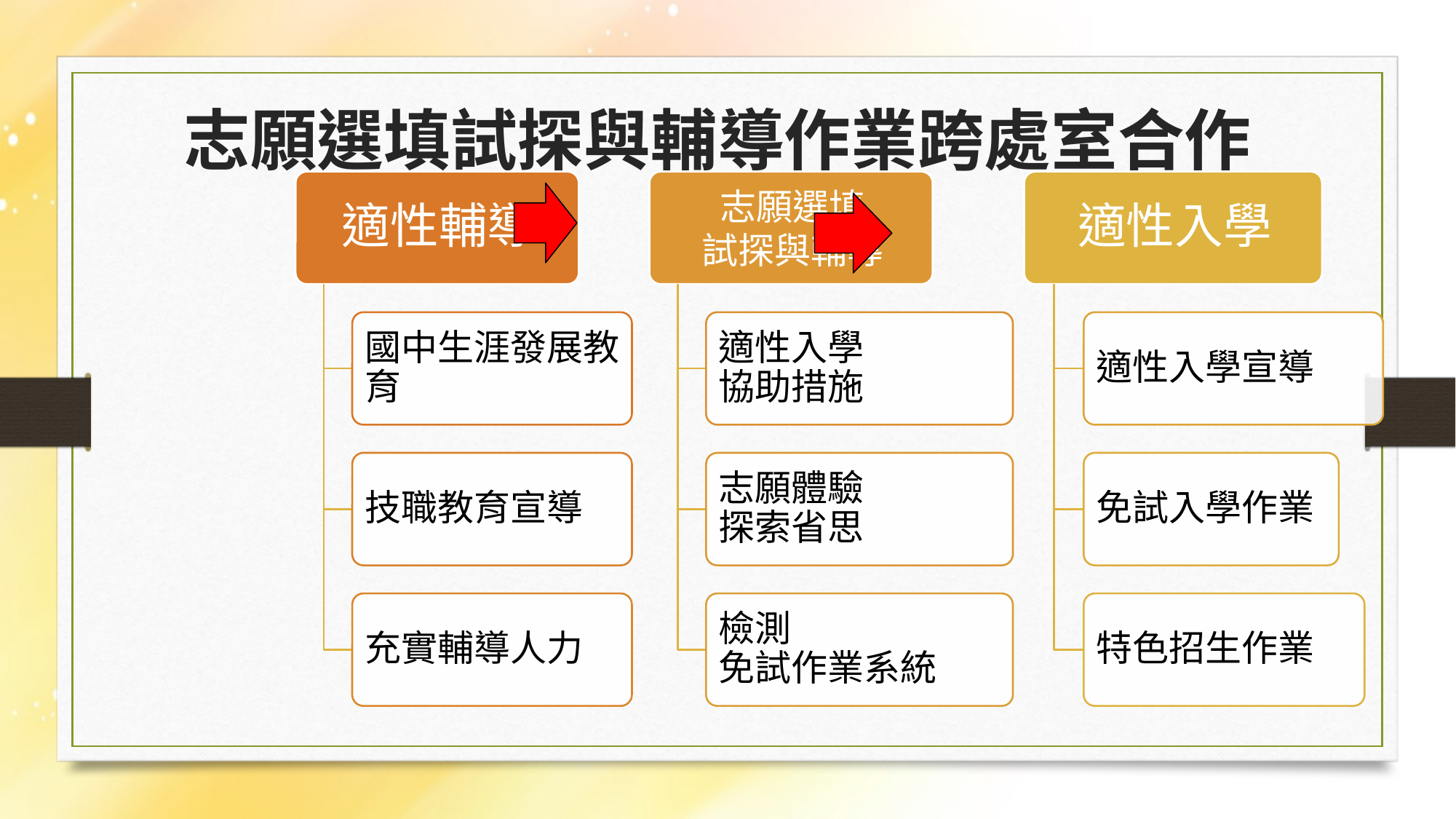

志願選填試探與輔導作業跨處室合作
適性輔導
國中生涯發展教育
技職教育宣導
充實輔導人力
志願選填
試探與輔導
適性入學
協助措施
志願體驗
探索省思
檢測
免試作業系統
適性入學
適性入學宣導
免試入學作業
特色招生作業